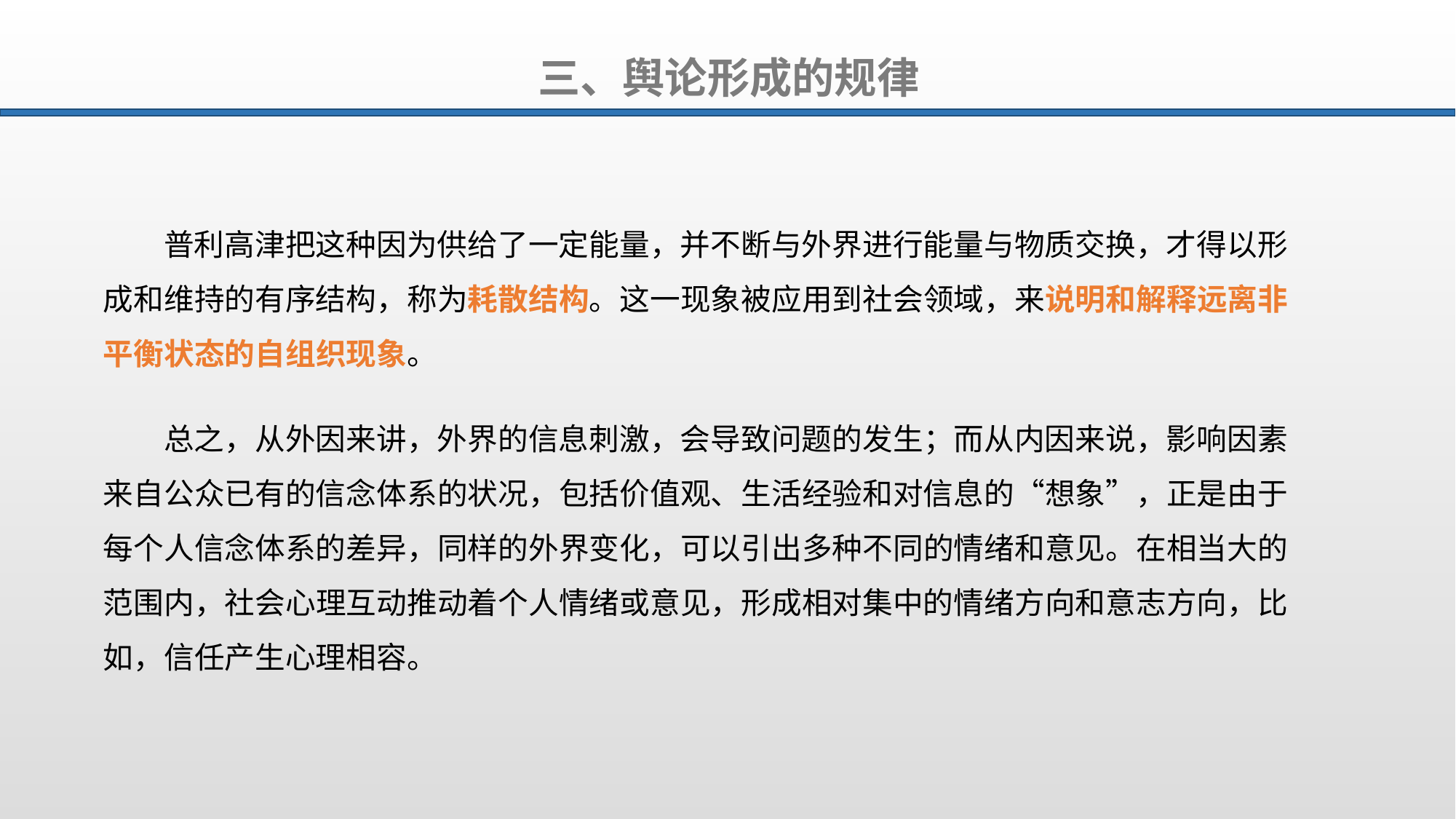

三、舆论形成的规律

普利高津把这种因为供给了一定能量，并不断与外界进行能量与物质交换，才得以形成和维持的有序结构，称为耗散结构。这一现象被应用到社会领域，来说明和解释远离非平衡状态的自组织现象。
总之，从外因来讲，外界的信息刺激，会导致问题的发生；而从内因来说，影响因素来自公众已有的信念体系的状况，包括价值观、生活经验和对信息的“想象”，正是由于每个人信念体系的差异，同样的外界变化，可以引出多种不同的情绪和意见。在相当大的范围内，社会心理互动推动着个人情绪或意见，形成相对集中的情绪方向和意志方向，比如，信任产生心理相容。